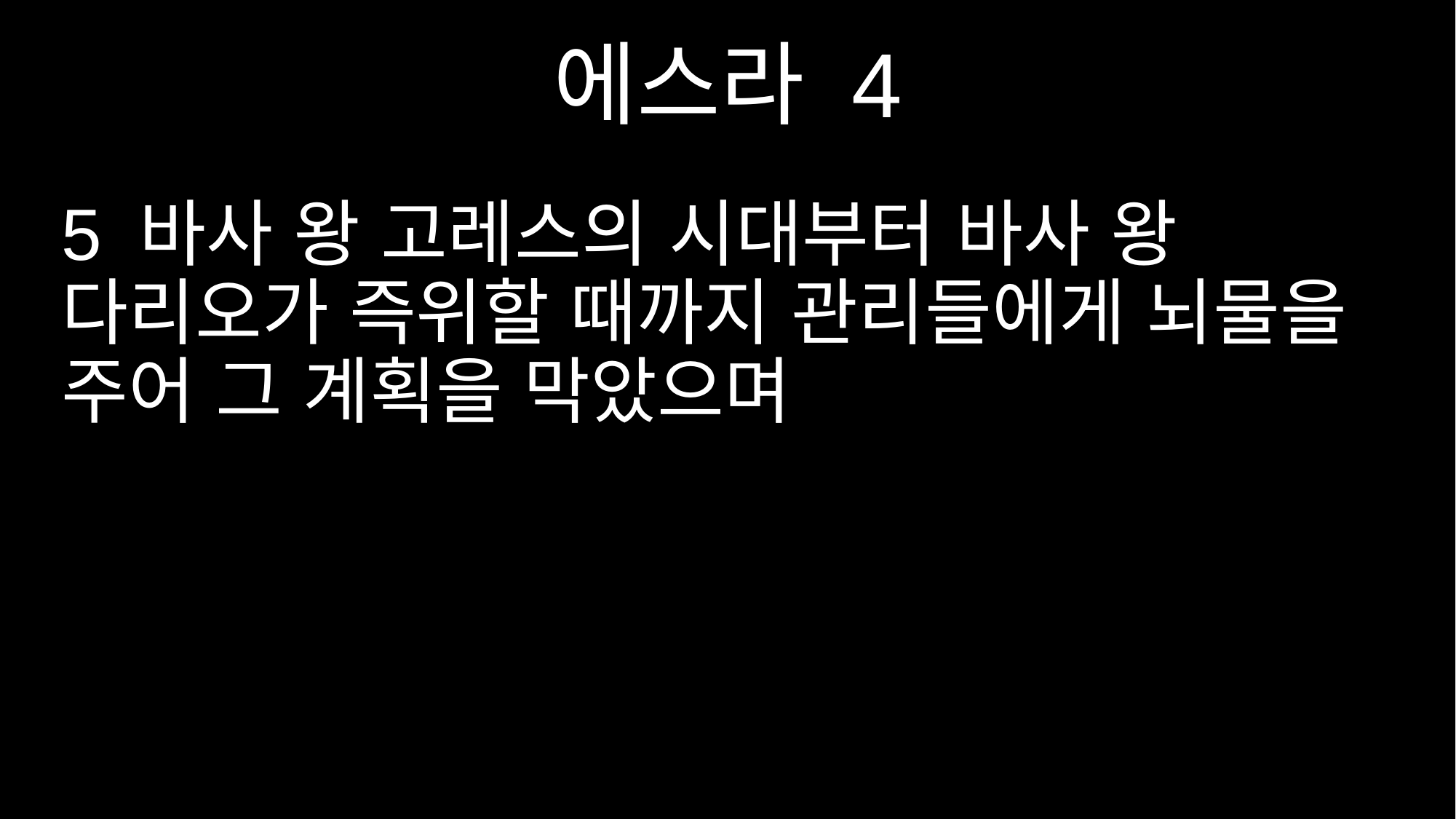

에스라 4
5 바사 왕 고레스의 시대부터 바사 왕 다리오가 즉위할 때까지 관리들에게 뇌물을 주어 그 계획을 막았으며